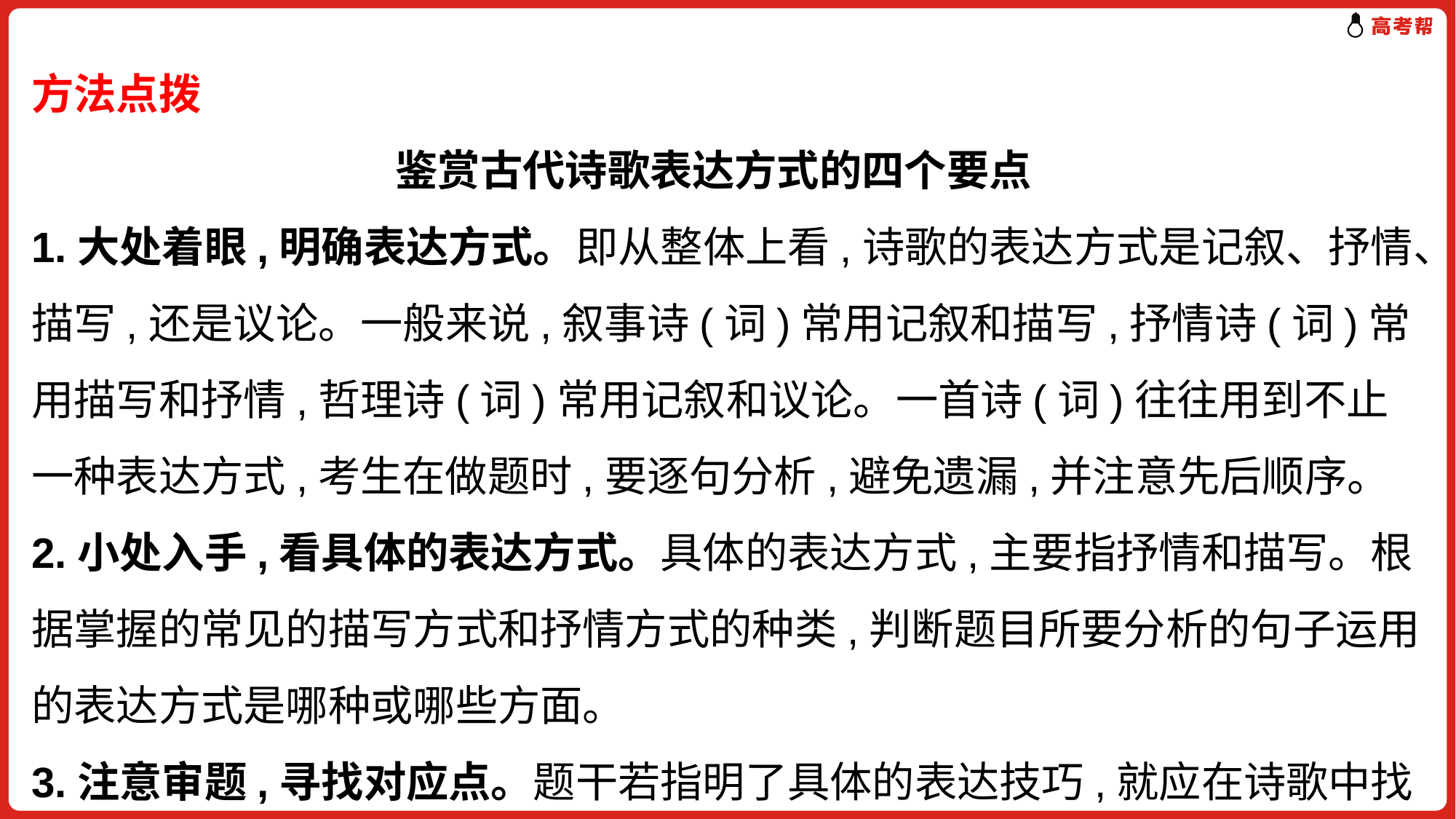

方法点拨
 鉴赏古代诗歌表达方式的四个要点
1.大处着眼,明确表达方式。即从整体上看,诗歌的表达方式是记叙、抒情、描写,还是议论。一般来说,叙事诗(词)常用记叙和描写,抒情诗(词)常用描写和抒情,哲理诗(词)常用记叙和议论。一首诗(词)往往用到不止一种表达方式,考生在做题时,要逐句分析,避免遗漏,并注意先后顺序。
2.小处入手,看具体的表达方式。具体的表达方式,主要指抒情和描写。根据掌握的常见的描写方式和抒情方式的种类,判断题目所要分析的句子运用的表达方式是哪种或哪些方面。
3.注意审题,寻找对应点。题干若指明了具体的表达技巧,就应在诗歌中找到